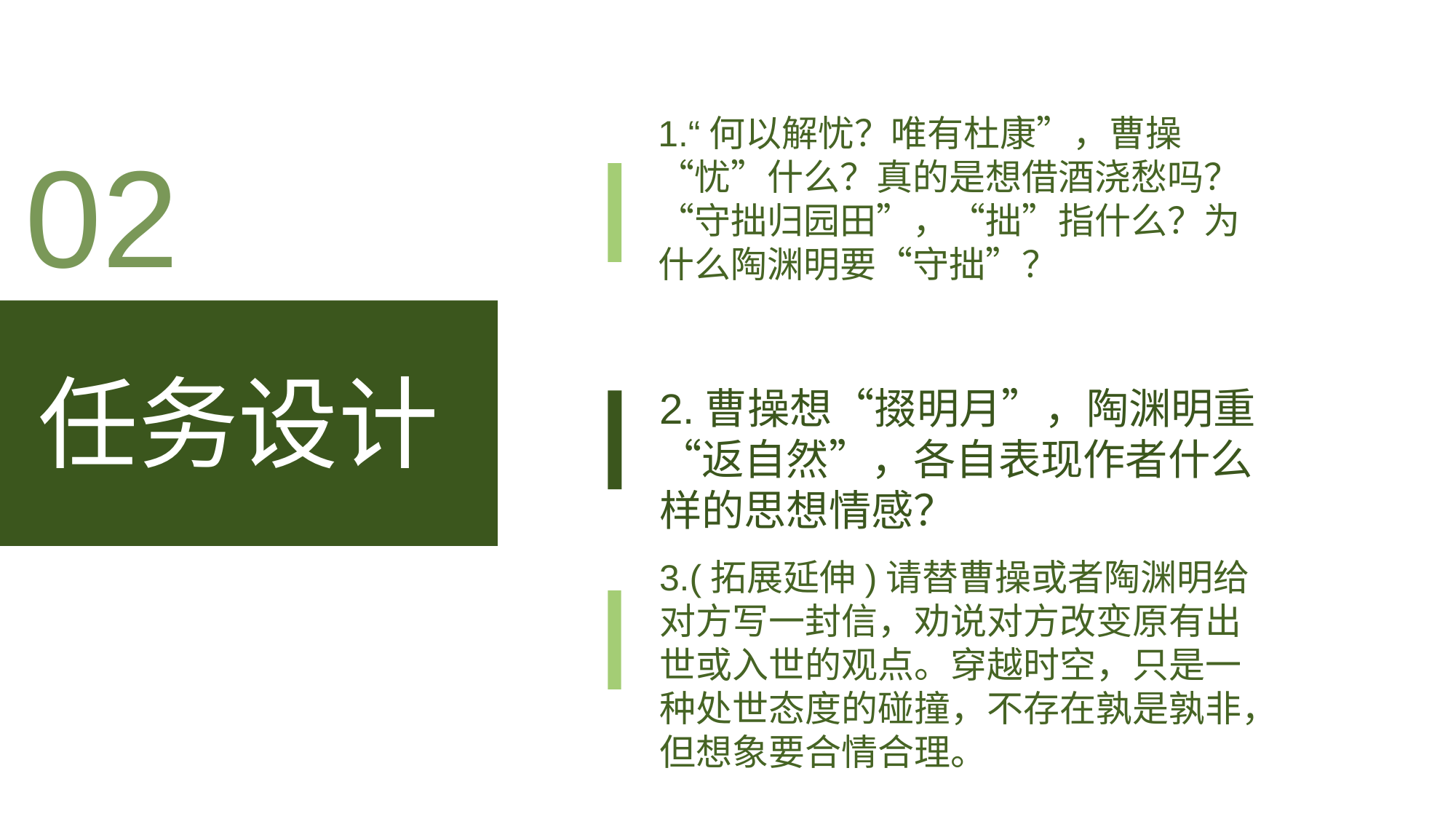

1.“何以解忧？唯有杜康”，曹操“忧”什么？真的是想借酒浇愁吗？“守拙归园田”，“拙”指什么？为什么陶渊明要“守拙”？
02

2.曹操想“掇明月”，陶渊明重“返自然”，各自表现作者什么样的思想情感？

任务设计

3.(拓展延伸)请替曹操或者陶渊明给对方写一封信，劝说对方改变原有出世或入世的观点。穿越时空，只是一种处世态度的碰撞，不存在孰是孰非，但想象要合情合理。